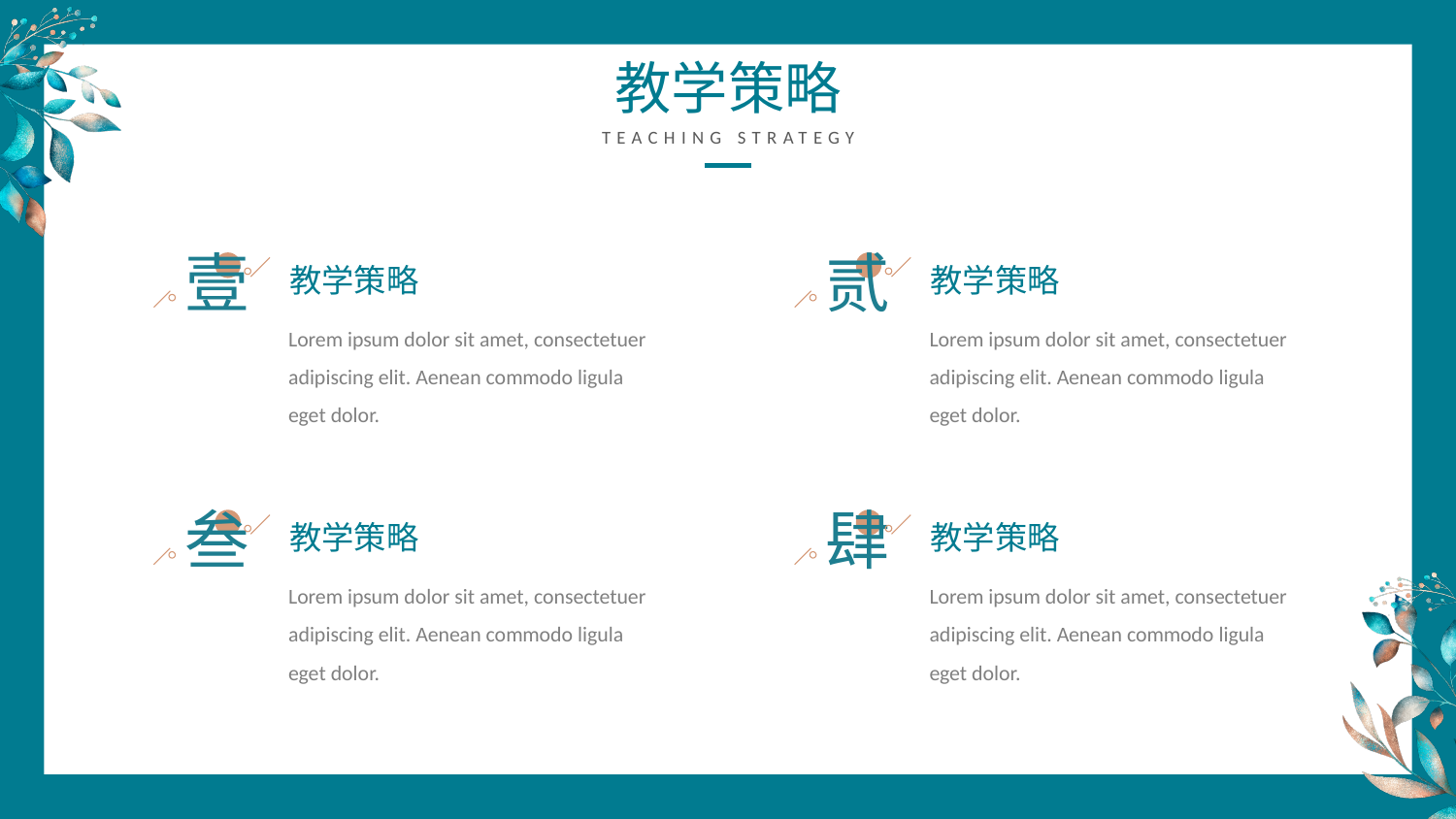

教学策略
TEACHING STRATEGY
壹

教学策略
Lorem ipsum dolor sit amet, consectetuer adipiscing elit. Aenean commodo ligula eget dolor.
贰

教学策略
Lorem ipsum dolor sit amet, consectetuer adipiscing elit. Aenean commodo ligula eget dolor.
叁

教学策略
Lorem ipsum dolor sit amet, consectetuer adipiscing elit. Aenean commodo ligula eget dolor.
肆

教学策略
Lorem ipsum dolor sit amet, consectetuer adipiscing elit. Aenean commodo ligula eget dolor.